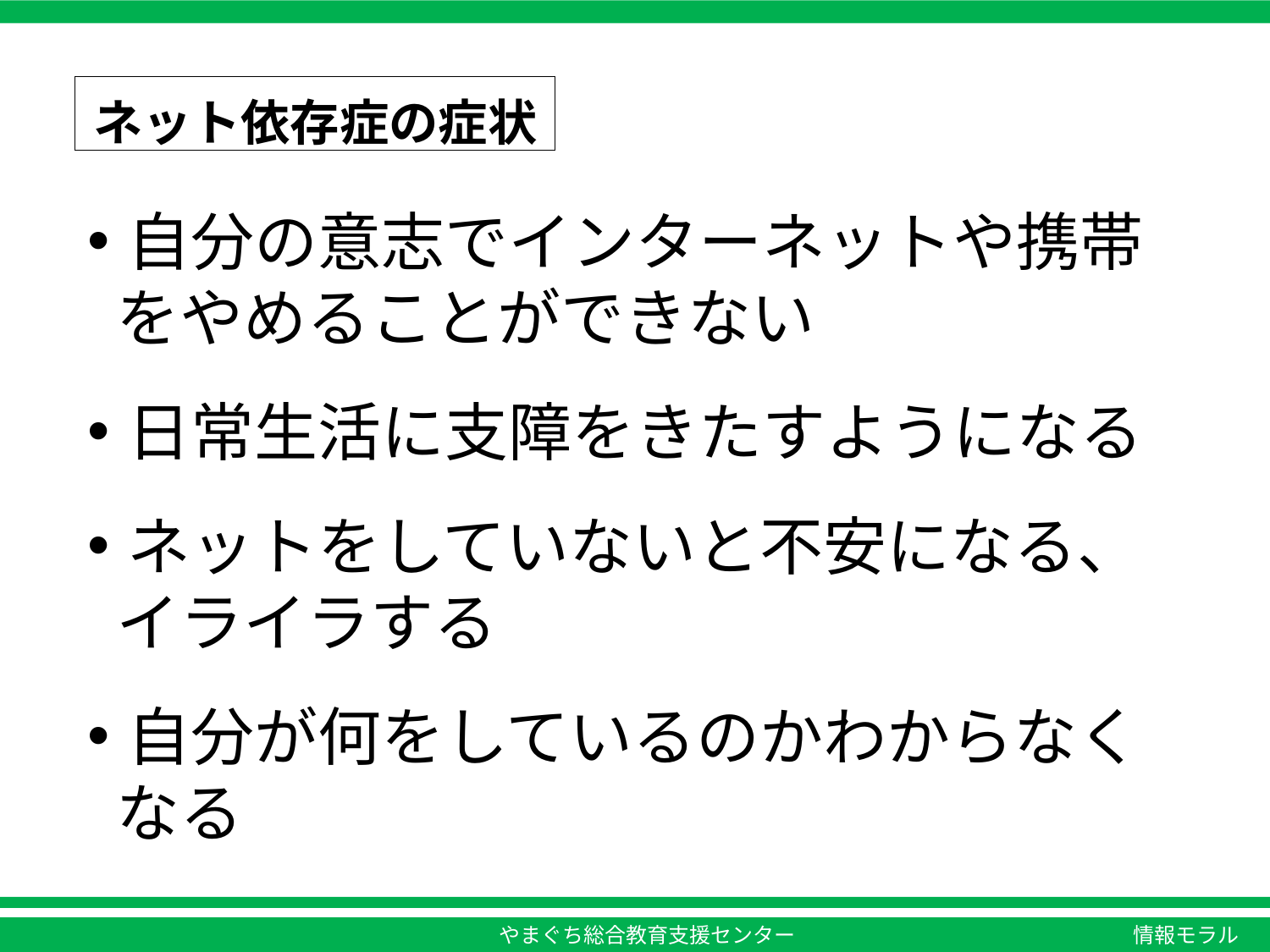

ネット依存症の症状
自分の意志でインターネットや携帯
 をやめることができない
日常生活に支障をきたすようになる
ネットをしていないと不安になる、
 イライラする
自分が何をしているのかわからなく
 なる